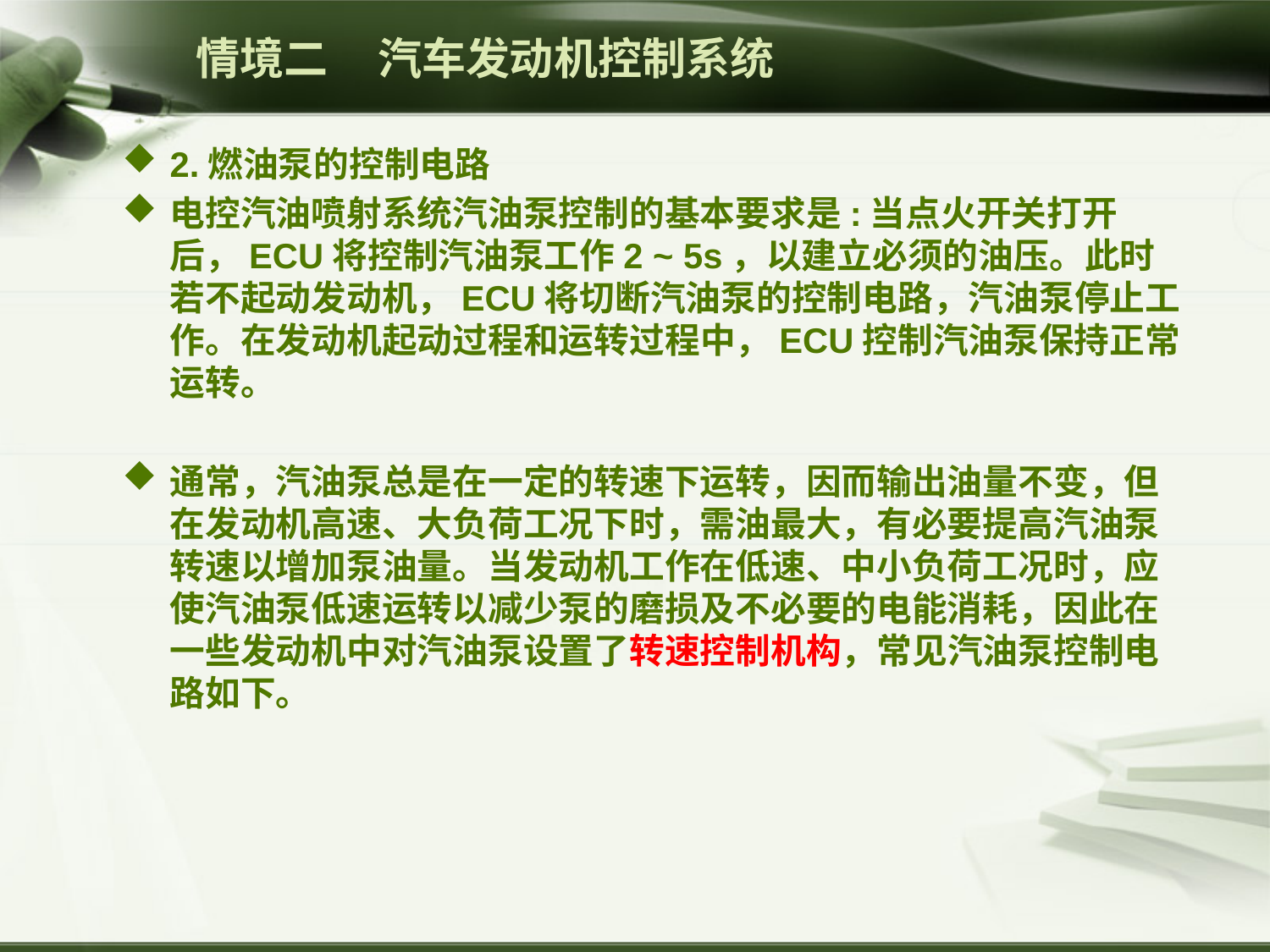

情境二     汽车发动机控制系统
2.燃油泵的控制电路
电控汽油喷射系统汽油泵控制的基本要求是:当点火开关打开后，ECU将控制汽油泵工作2 ~ 5s，以建立必须的油压。此时若不起动发动机，ECU将切断汽油泵的控制电路，汽油泵停止工作。在发动机起动过程和运转过程中，ECU控制汽油泵保持正常运转。

通常，汽油泵总是在一定的转速下运转，因而输出油量不变，但在发动机高速、大负荷工况下时，需油最大，有必要提高汽油泵转速以增加泵油量。当发动机工作在低速、中小负荷工况时，应使汽油泵低速运转以减少泵的磨损及不必要的电能消耗，因此在一些发动机中对汽油泵设置了转速控制机构，常见汽油泵控制电路如下。